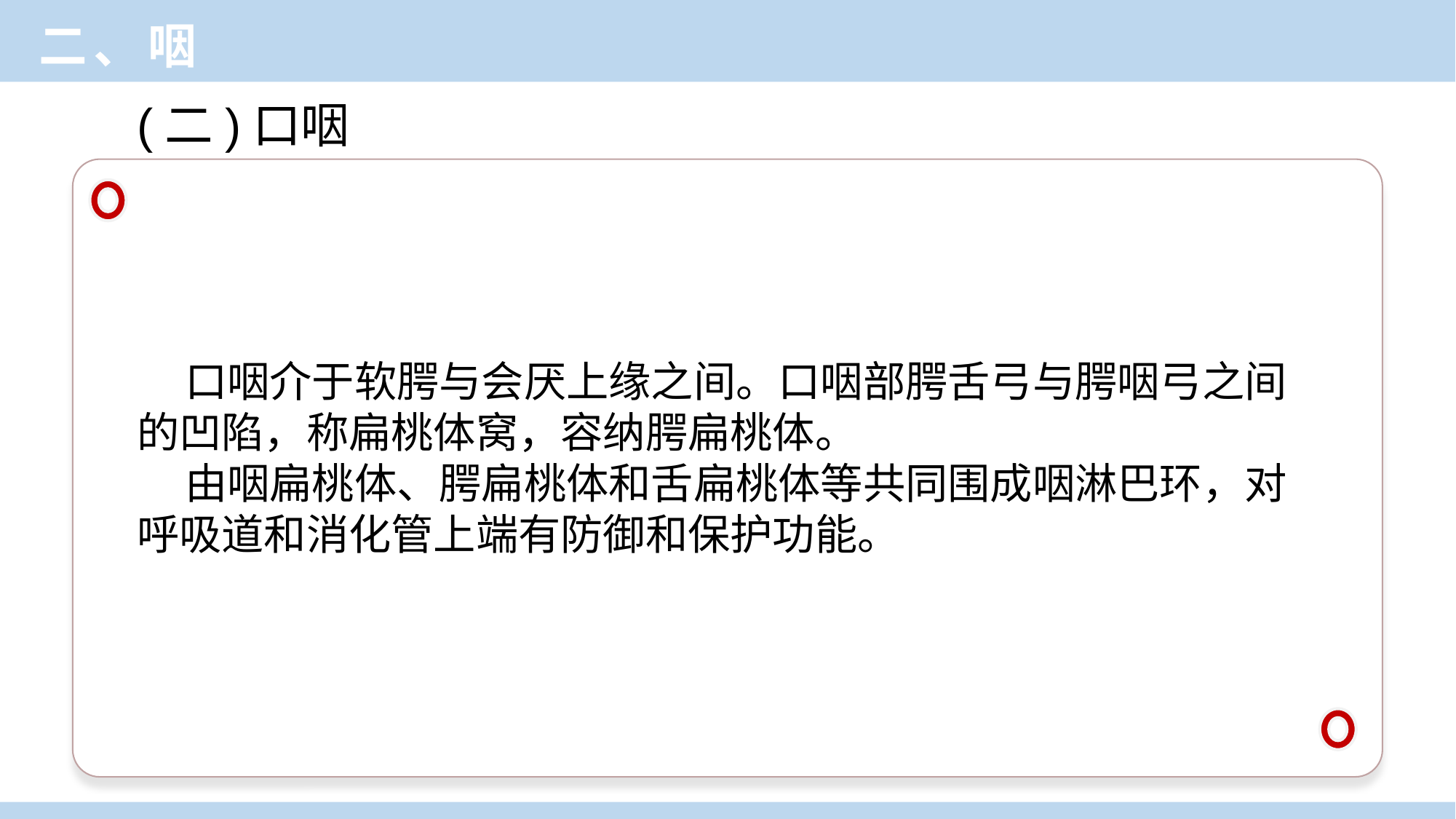

二、咽
(二)口咽

    口咽介于软腭与会厌上缘之间。口咽部腭舌弓与腭咽弓之间的凹陷，称扁桃体窝，容纳腭扁桃体。
    由咽扁桃体、腭扁桃体和舌扁桃体等共同围成咽淋巴环，对呼吸道和消化管上端有防御和保护功能。